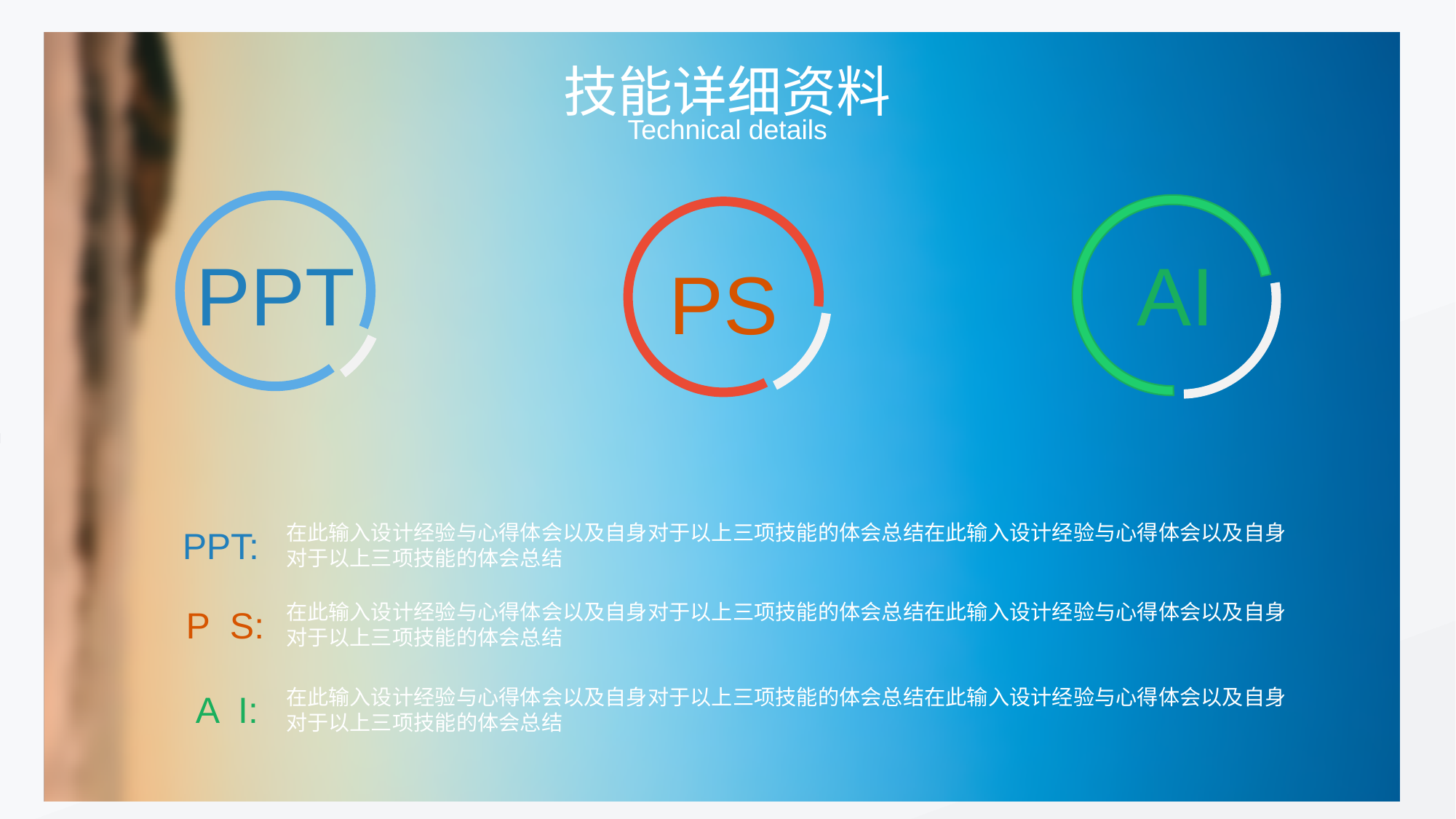

技能详细资料
Technical details

PPT

AI

PS
在此输入设计经验与心得体会以及自身对于以上三项技能的体会总结在此输入设计经验与心得体会以及自身对于以上三项技能的体会总结
PPT:
在此输入设计经验与心得体会以及自身对于以上三项技能的体会总结在此输入设计经验与心得体会以及自身对于以上三项技能的体会总结
P  S:
在此输入设计经验与心得体会以及自身对于以上三项技能的体会总结在此输入设计经验与心得体会以及自身对于以上三项技能的体会总结
A  I: